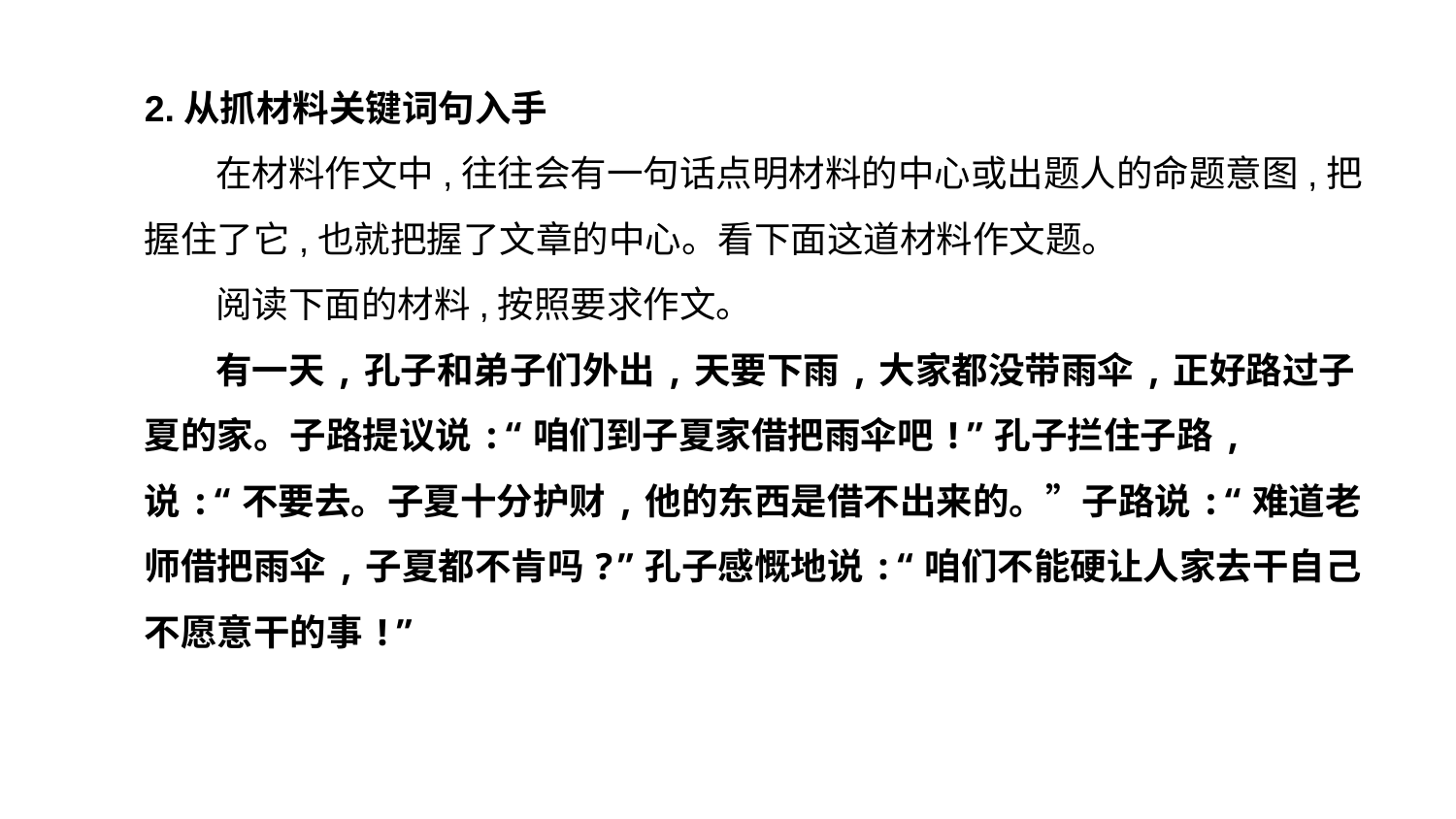

2.从抓材料关键词句入手
在材料作文中,往往会有一句话点明材料的中心或出题人的命题意图,把握住了它,也就把握了文章的中心。看下面这道材料作文题。
阅读下面的材料,按照要求作文。
有一天,孔子和弟子们外出,天要下雨,大家都没带雨伞,正好路过子夏的家。子路提议说:“咱们到子夏家借把雨伞吧!”孔子拦住子路,说:“不要去。子夏十分护财,他的东西是借不出来的。”子路说:“难道老师借把雨伞,子夏都不肯吗?”孔子感慨地说:“咱们不能硬让人家去干自己不愿意干的事!”